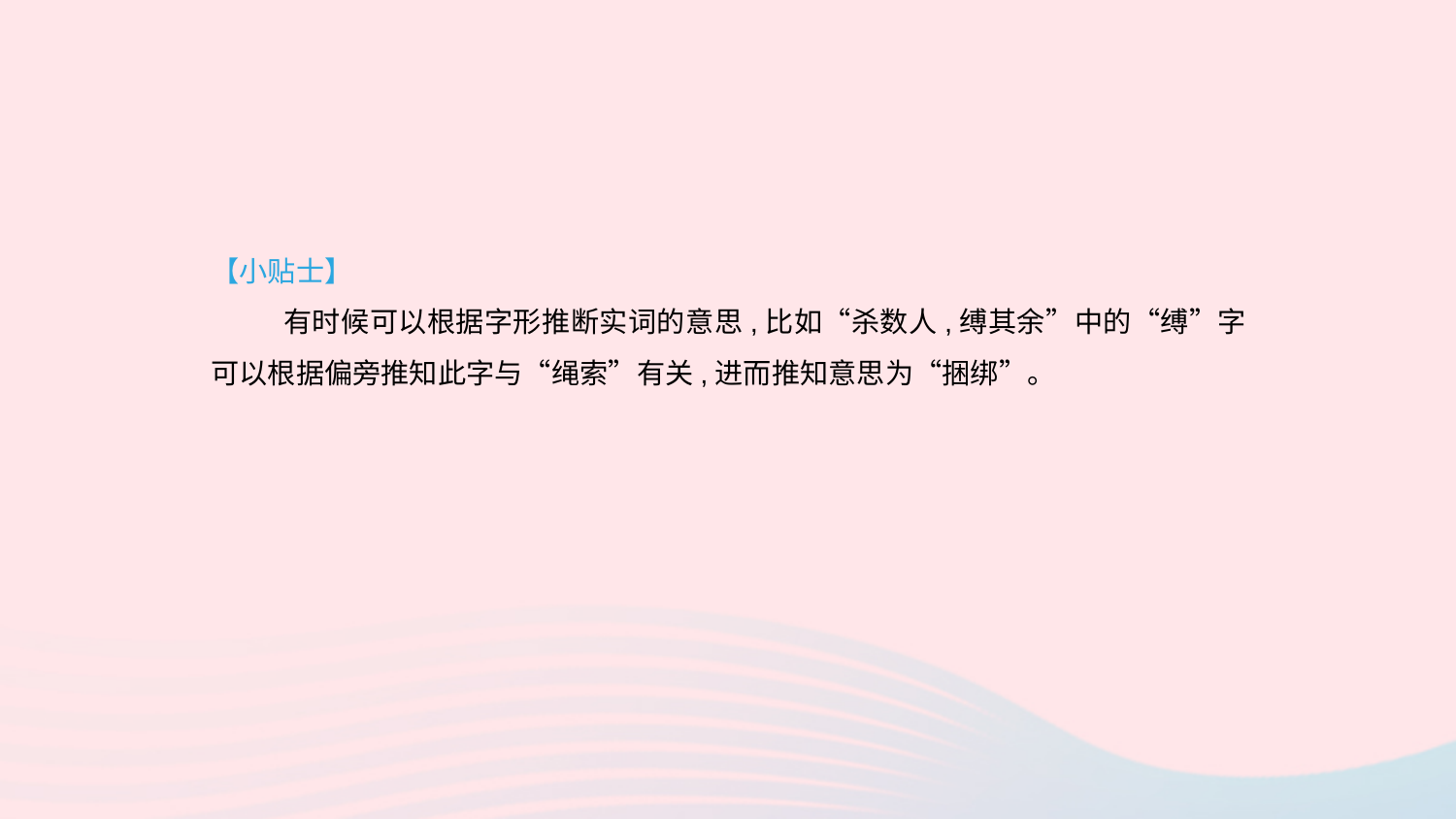

【小贴士】
有时候可以根据字形推断实词的意思,比如“杀数人,缚其余”中的“缚”字可以根据偏旁推知此字与“绳索”有关,进而推知意思为“捆绑”。